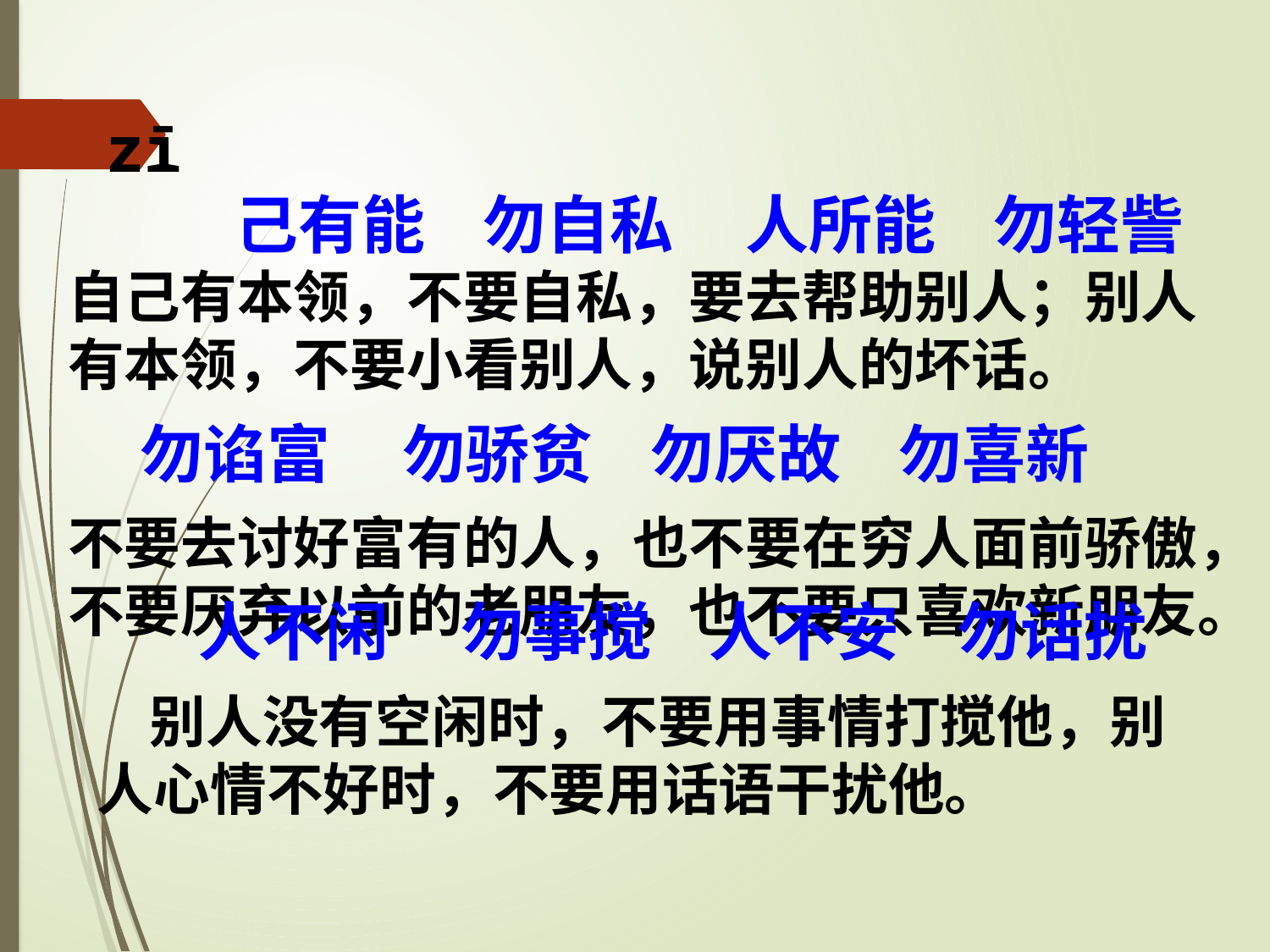

zī
    己有能    勿自私     人所能    勿轻訾
自己有本领，不要自私，要去帮助别人；别人有本领，不要小看别人，说别人的坏话。
    勿谄富     勿骄贫    勿厌故    勿喜新
不要去讨好富有的人，也不要在穷人面前骄傲，不要厌弃以前的老朋友，也不要只喜欢新朋友。
      人不闲     勿事搅    人不安    勿话扰
   别人没有空闲时，不要用事情打搅他，别人心情不好时，不要用话语干扰他。